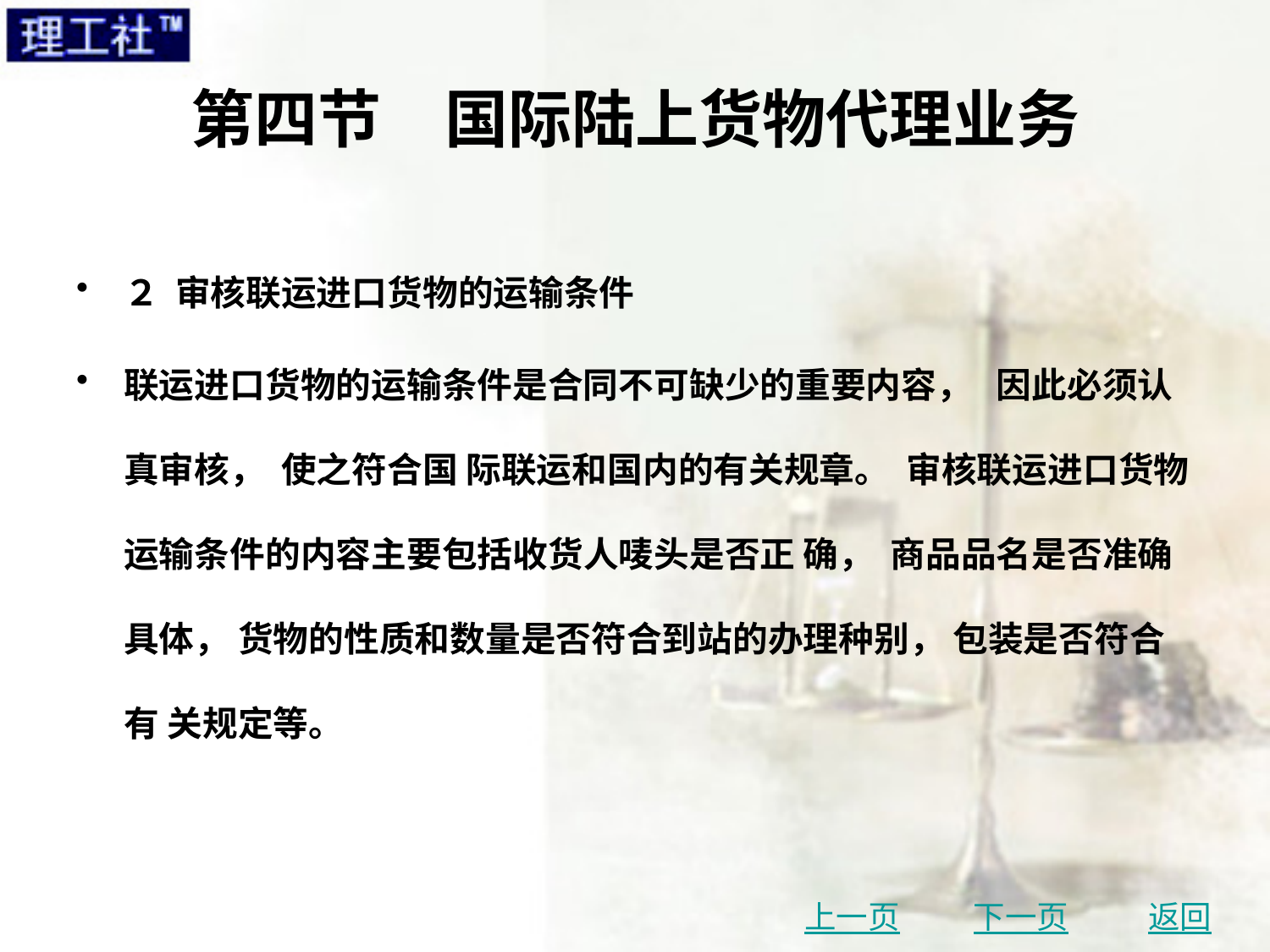

# 第四节　国际陆上货物代理业务
２  审核联运进口货物的运输条件
联运进口货物的运输条件是合同不可缺少的重要内容，   因此必须认真审核，  使之符合国 际联运和国内的有关规章。  审核联运进口货物运输条件的内容主要包括收货人唛头是否正 确，  商品品名是否准确具体， 货物的性质和数量是否符合到站的办理种别， 包装是否符合有 关规定等。

上一页
下一页
返回